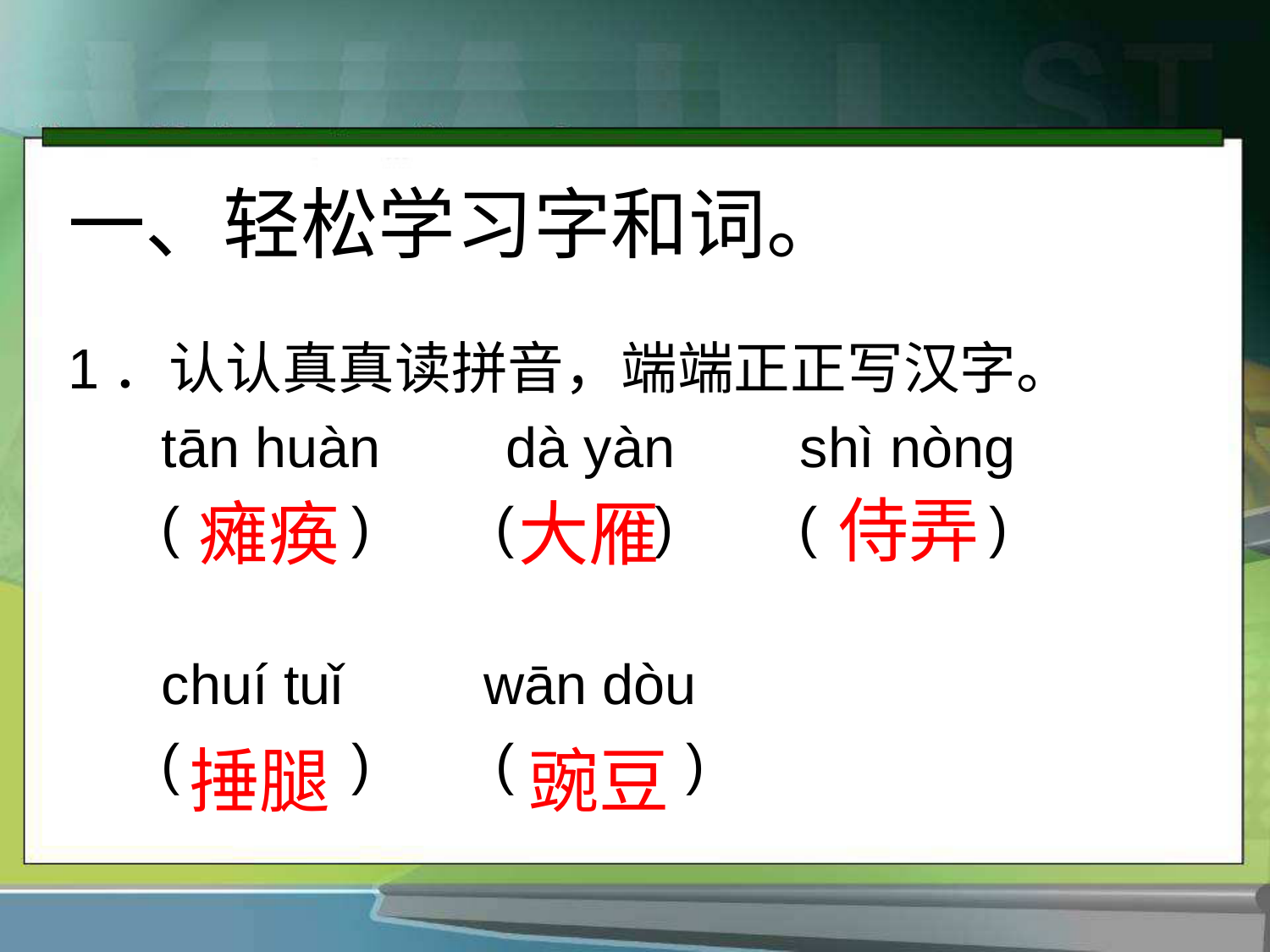

# 一、轻松学习字和词。
1．认认真真读拼音，端端正正写汉字。
      tān huàn        dà yàn        shì nòng
      (           )        (         )        (           )

      chuí tuǐ         wān dòu
      (           )        (           )
侍弄
瘫痪
大雁
捶腿
豌豆